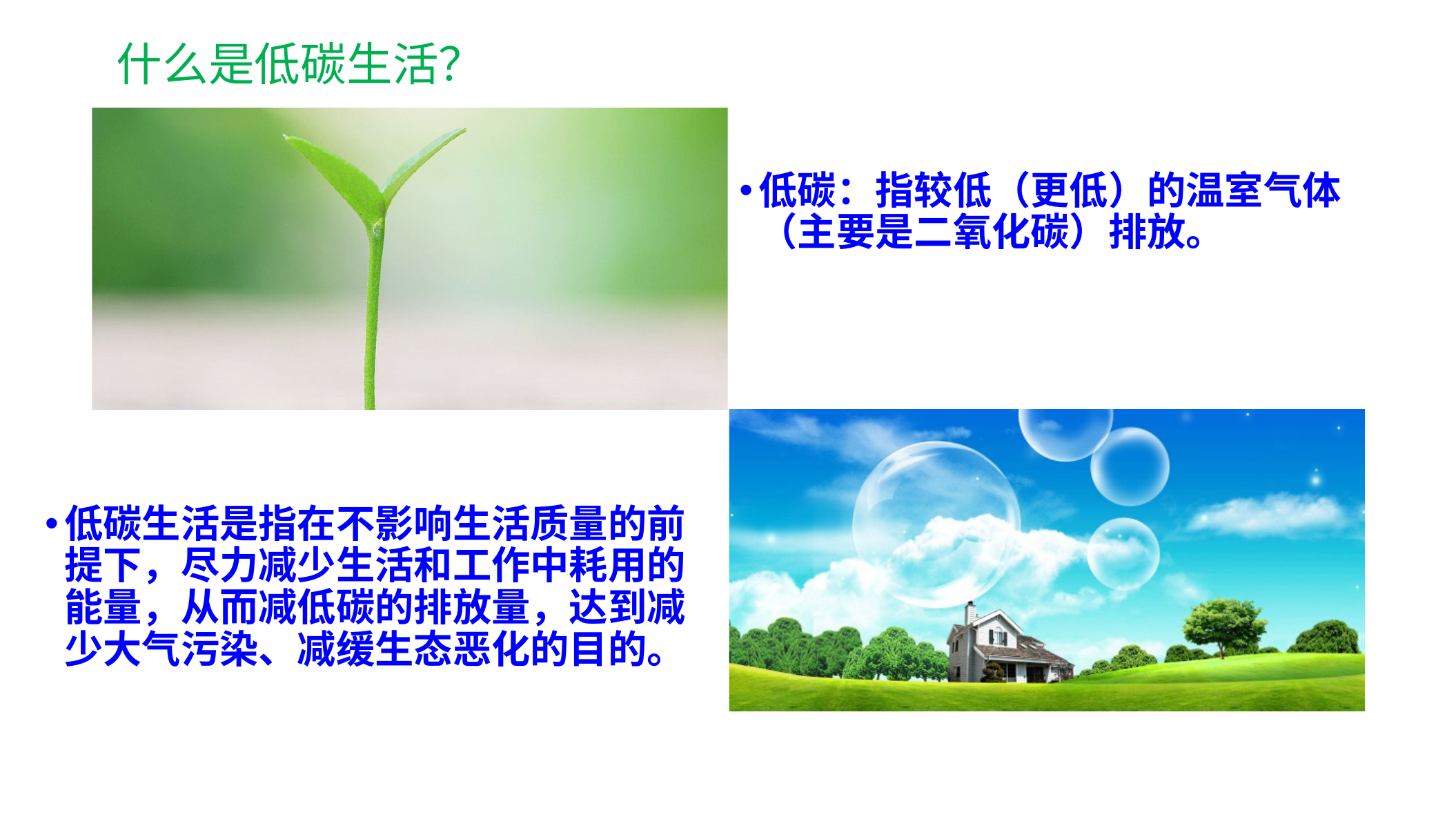

什么是低碳生活？

低碳：指较低（更低）的温室气体（主要是二氧化碳）排放。

低碳生活是指在不影响生活质量的前提下，尽力减少生活和工作中耗用的能量，从而减低碳的排放量，达到减少大气污染、减缓生态恶化的目的。